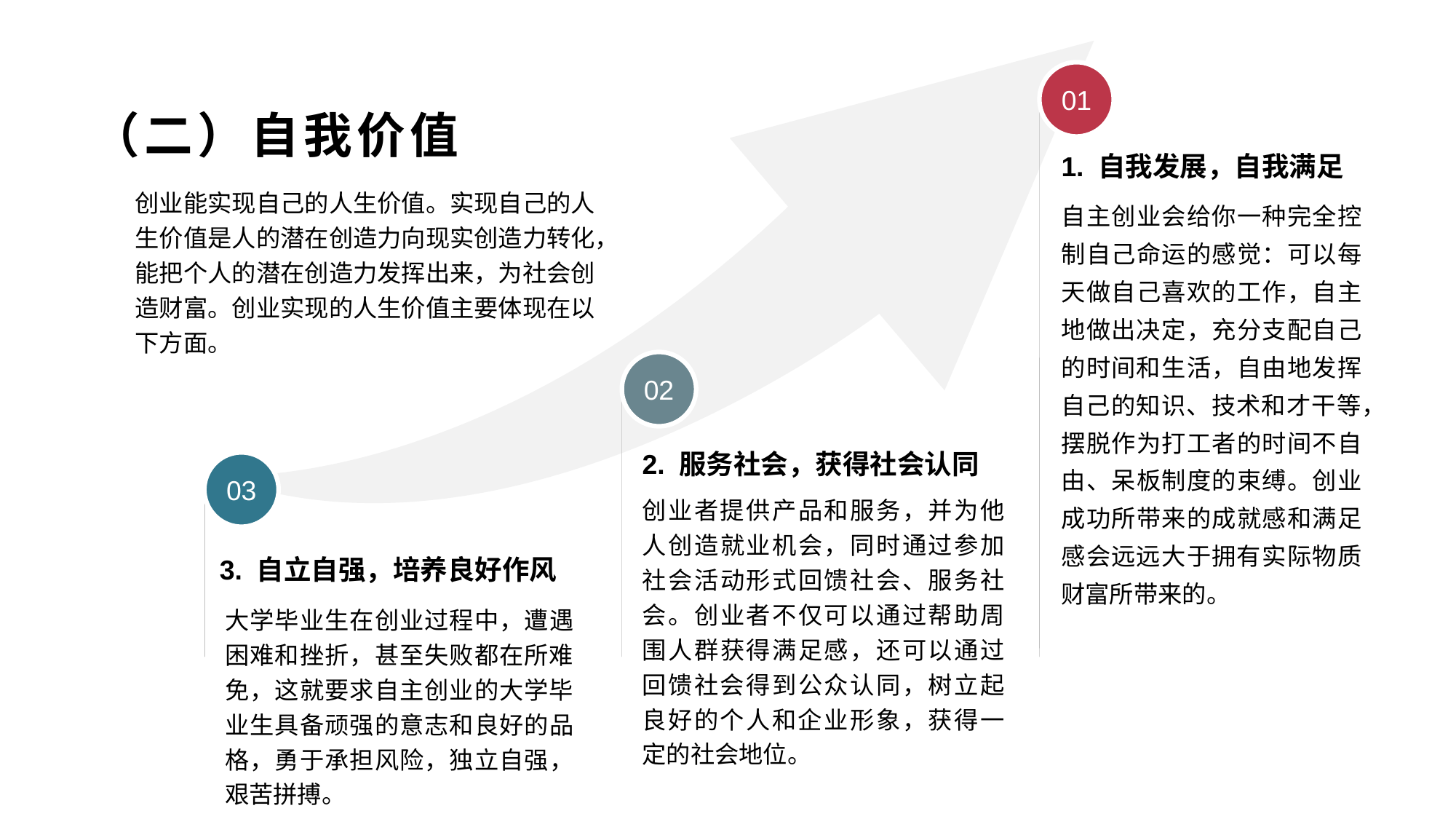

01
（二）自我价值
1. 自我发展，自我满足
创业能实现自己的人生价值。实现自己的人生价值是人的潜在创造力向现实创造力转化，能把个人的潜在创造力发挥出来，为社会创造财富。创业实现的人生价值主要体现在以下方面。
自主创业会给你一种完全控制自己命运的感觉：可以每天做自己喜欢的工作，自主地做出决定，充分支配自己的时间和生活，自由地发挥自己的知识、技术和才干等，摆脱作为打工者的时间不自由、呆板制度的束缚。创业成功所带来的成就感和满足感会远远大于拥有实际物质财富所带来的。
02
2. 服务社会，获得社会认同
03
创业者提供产品和服务，并为他人创造就业机会，同时通过参加社会活动形式回馈社会、服务社会。创业者不仅可以通过帮助周围人群获得满足感，还可以通过回馈社会得到公众认同，树立起良好的个人和企业形象，获得一定的社会地位。
3. 自立自强，培养良好作风
大学毕业生在创业过程中，遭遇困难和挫折，甚至失败都在所难免，这就要求自主创业的大学毕业生具备顽强的意志和良好的品格，勇于承担风险，独立自强，艰苦拼搏。